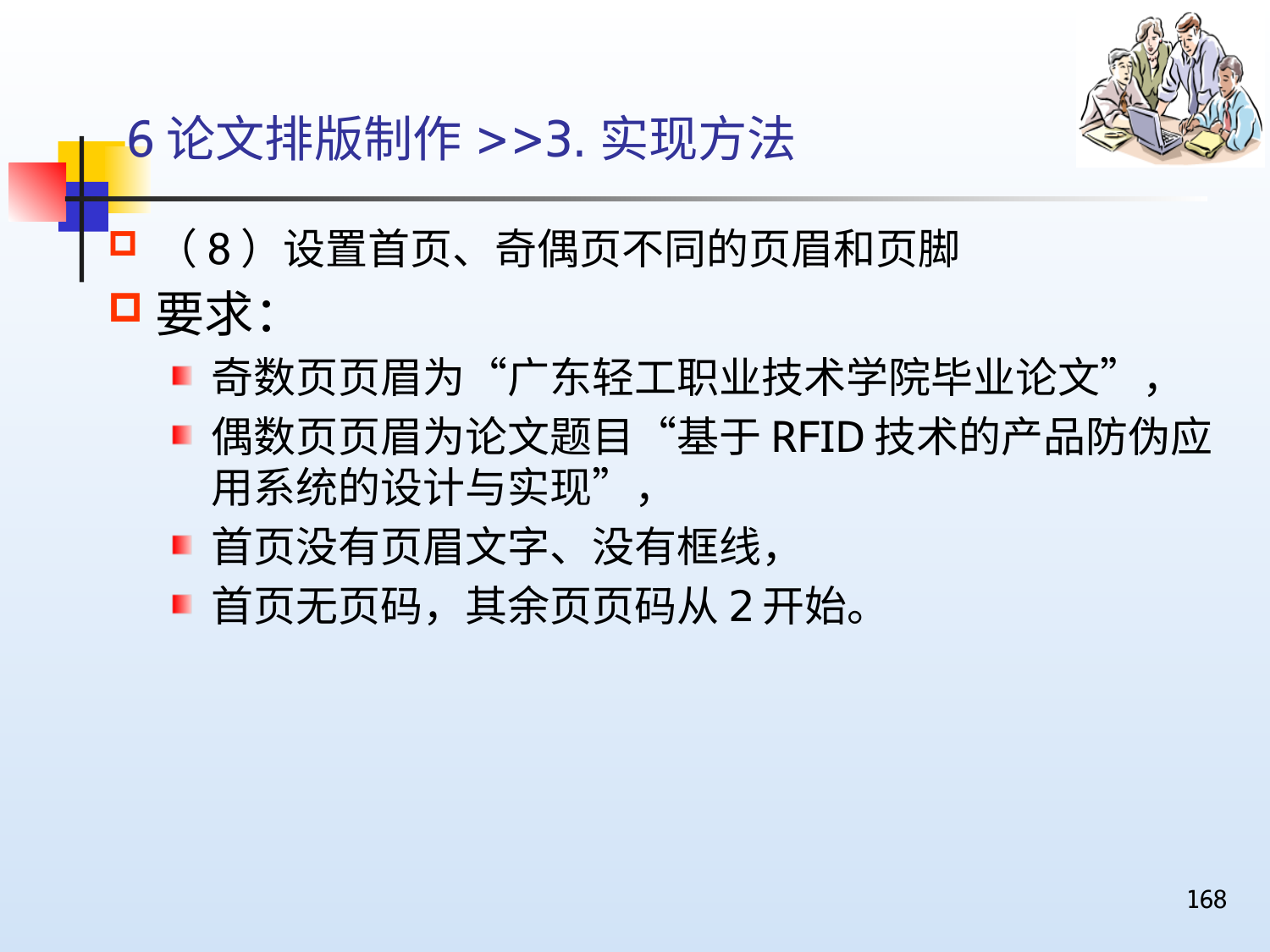

# 6论文排版制作>>3.实现方法
（8）设置首页、奇偶页不同的页眉和页脚
要求：
奇数页页眉为“广东轻工职业技术学院毕业论文”，
偶数页页眉为论文题目“基于RFID技术的产品防伪应用系统的设计与实现”，
首页没有页眉文字、没有框线，
首页无页码，其余页页码从2开始。
168